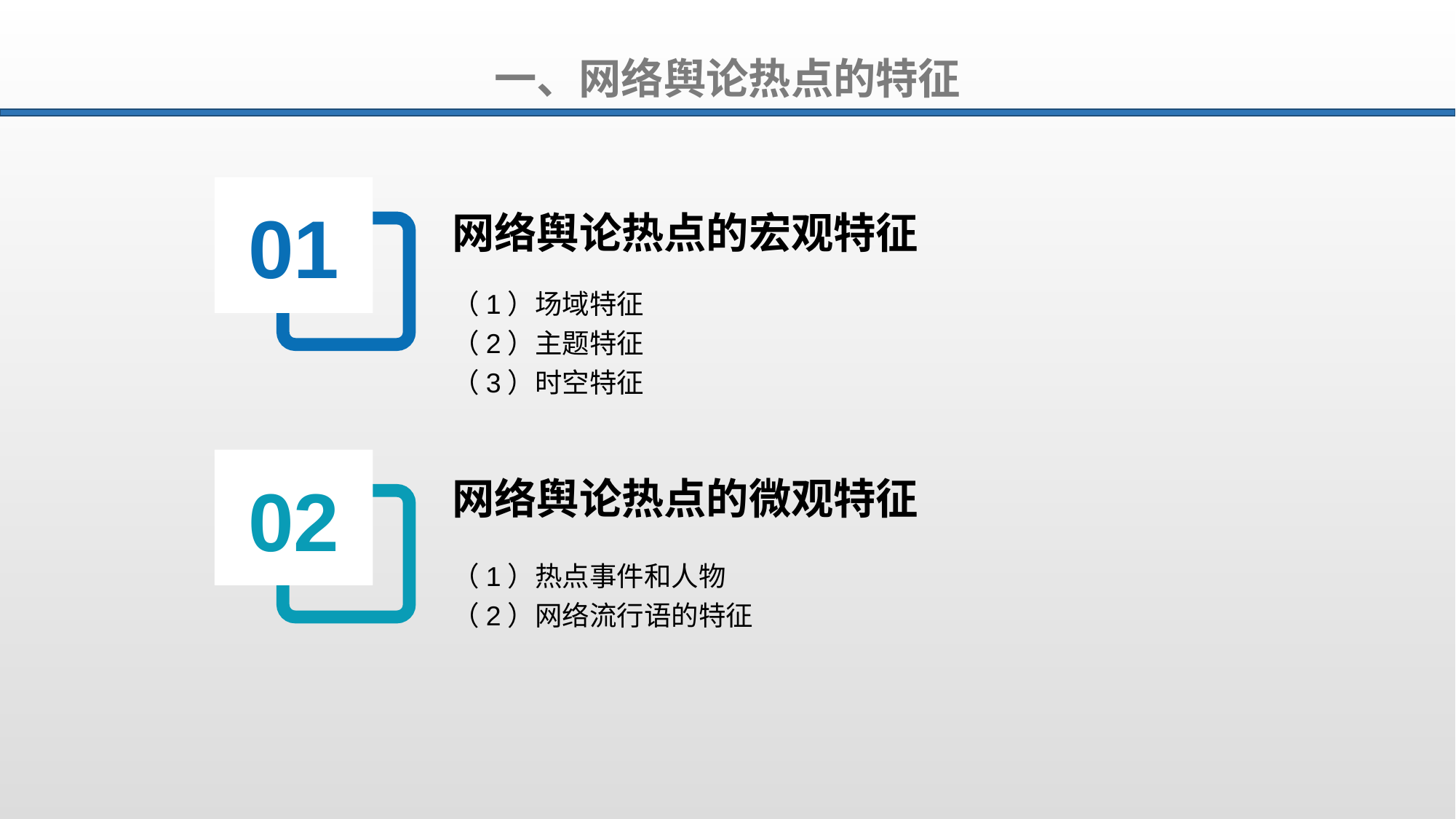

一、网络舆论热点的特征

01
网络舆论热点的宏观特征

（1）场域特征
（2）主题特征
（3）时空特征

02
网络舆论热点的微观特征

（1）热点事件和人物
（2）网络流行语的特征